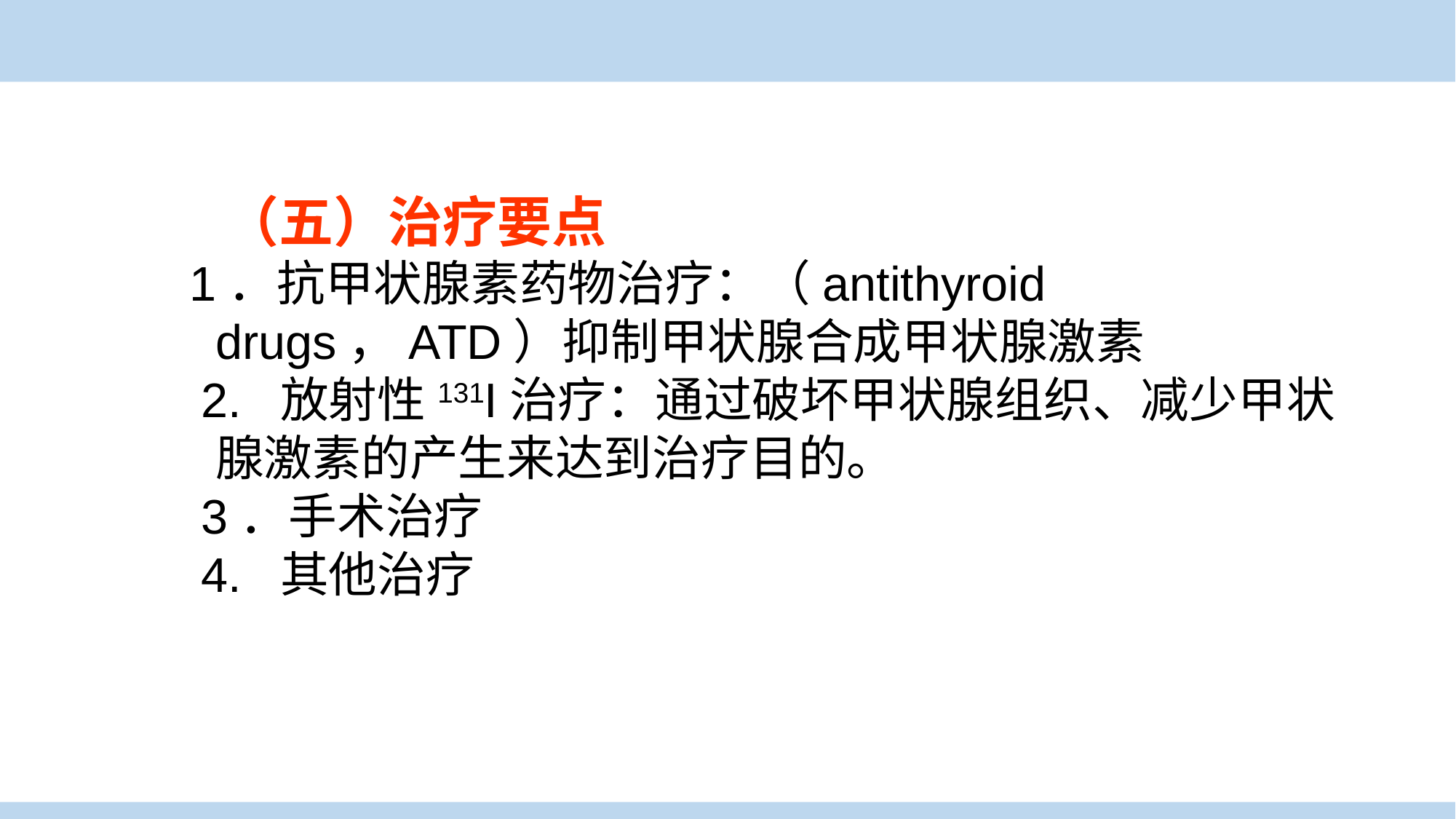

（五）治疗要点
  1．抗甲状腺素药物治疗：（antithyroid drugs，ATD）抑制甲状腺合成甲状腺激素
  2.  放射性131I治疗：通过破坏甲状腺组织、减少甲状腺激素的产生来达到治疗目的。
  3．手术治疗
  4.  其他治疗